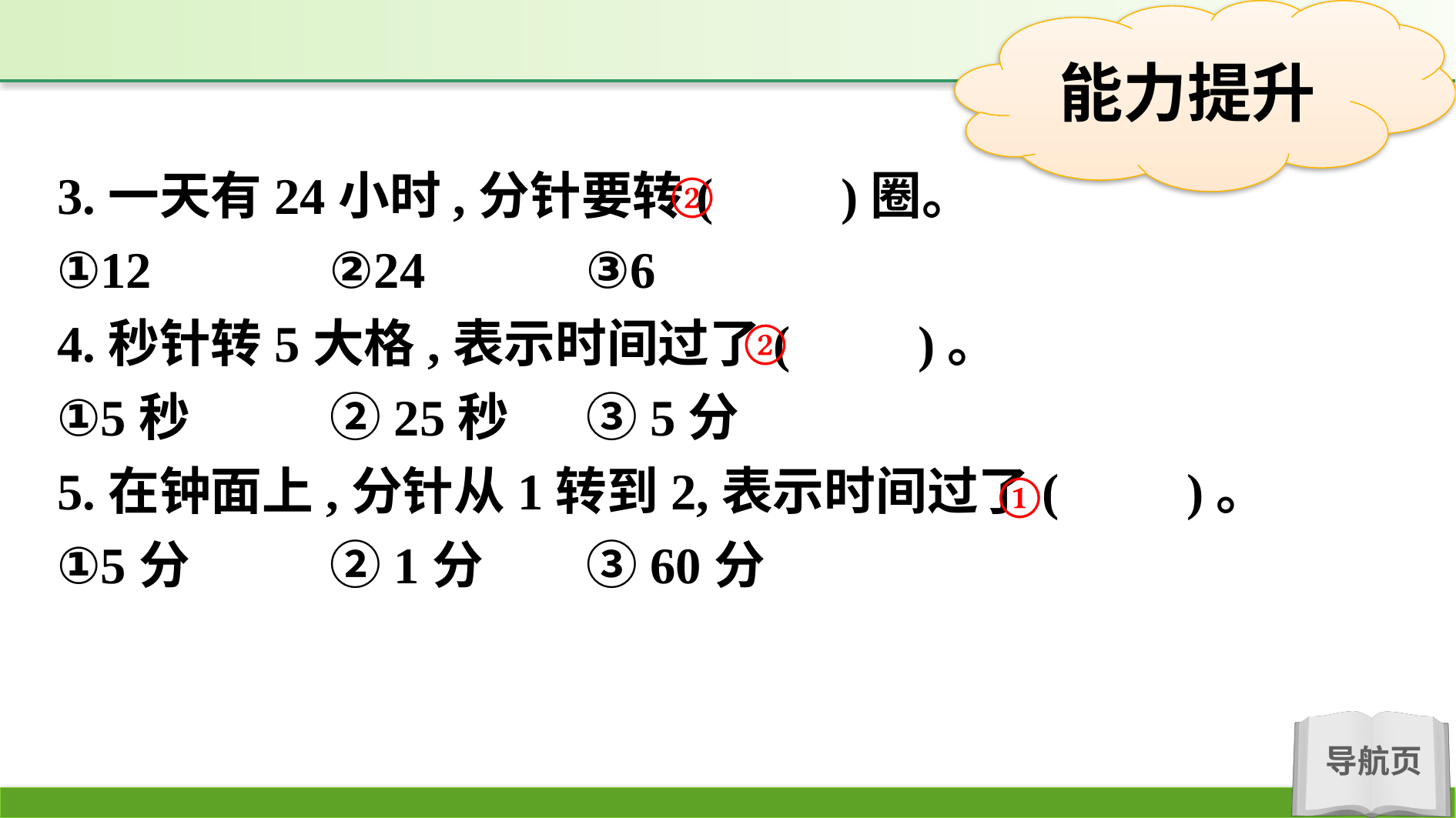

3.一天有24小时,分针要转(　　)圈。
①12		②24		③6
4.秒针转5大格,表示时间过了(　　)。
①5秒		②25秒	③5分
5.在钟面上,分针从1转到2,表示时间过了(　　)。
①5分		②1分	③60分
②
②
①